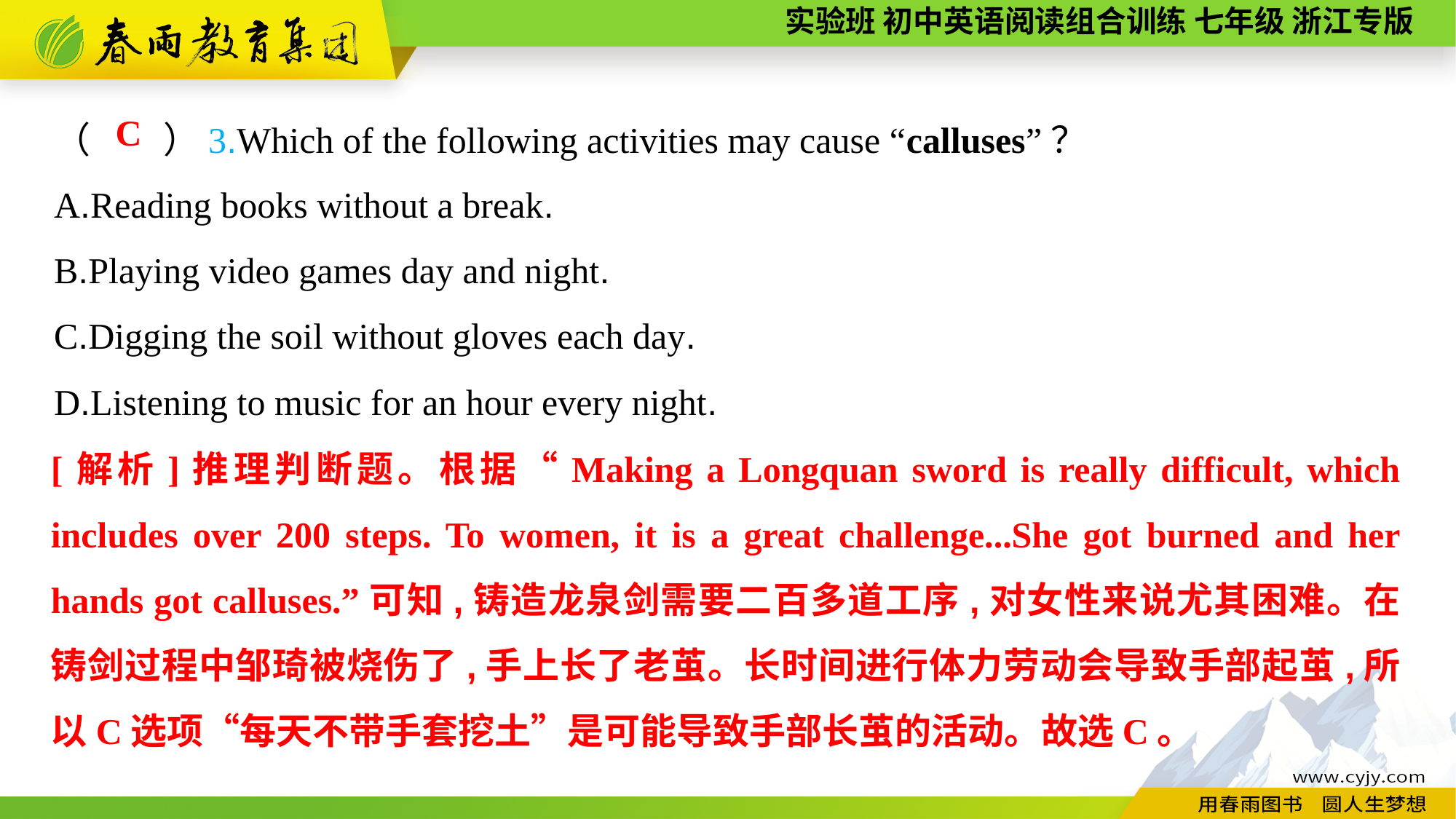

（　　）3.Which of the following activities may cause “calluses”？
A.Reading books without a break.
B.Playing video games day and night.
C.Digging the soil without gloves each day.
D.Listening to music for an hour every night.
C
[解析]推理判断题。根据“Making a Longquan sword is really difficult, which includes over 200 steps. To women, it is a great challenge...She got burned and her hands got calluses.”可知,铸造龙泉剑需要二百多道工序,对女性来说尤其困难。在铸剑过程中邹琦被烧伤了,手上长了老茧。长时间进行体力劳动会导致手部起茧,所以C选项“每天不带手套挖土”是可能导致手部长茧的活动。故选C。